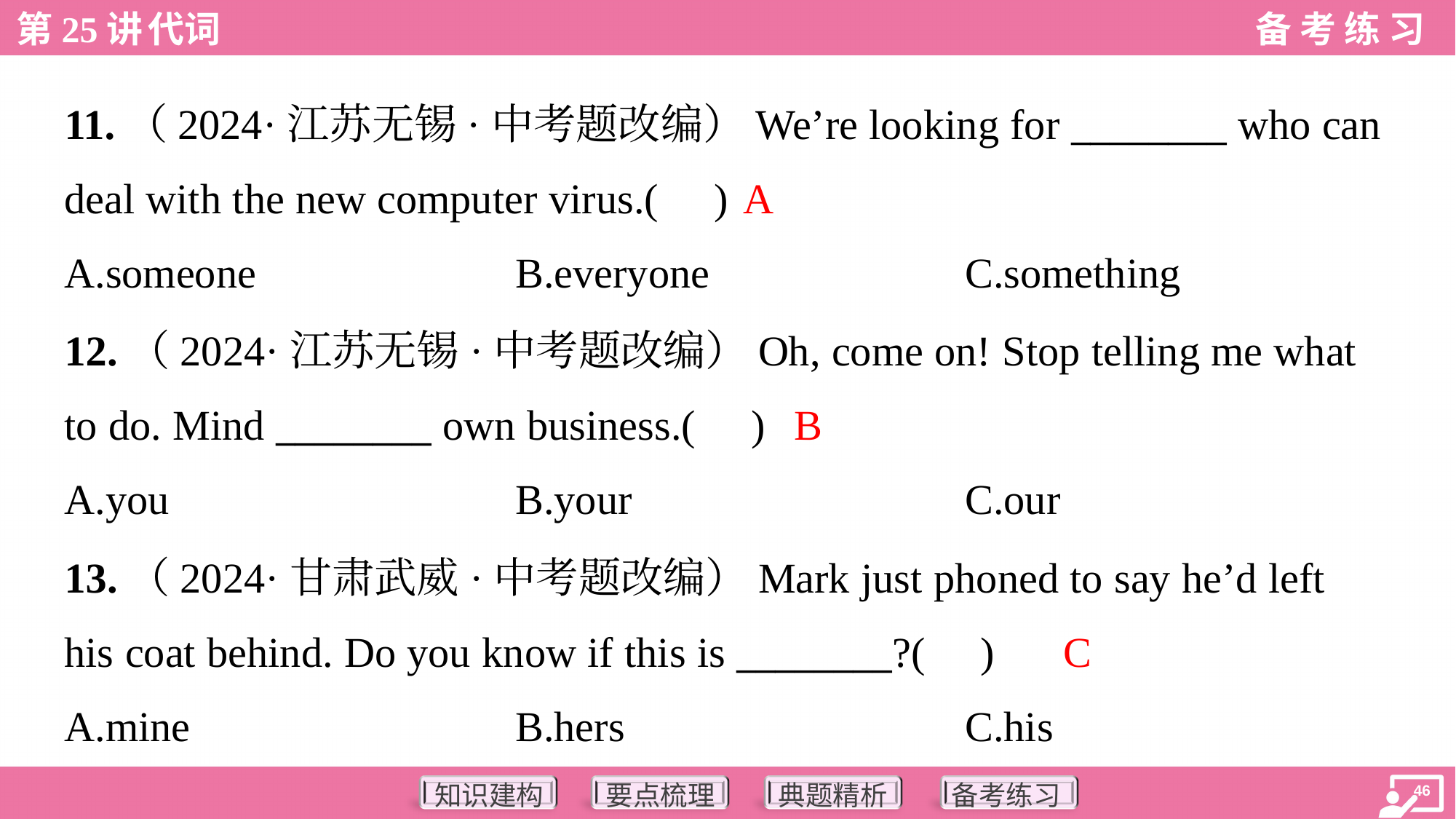

11.（2024·江苏无锡·中考题改编）We’re looking for ________ who can
deal with the new computer virus.(     )
A
A.someone	B.everyone	C.something
12.（2024·江苏无锡·中考题改编）Oh, come on! Stop telling me what
to do. Mind ________ own business.(     )
B
A.you	B.your	C.our
13.（2024·甘肃武威·中考题改编）Mark just phoned to say he’d left
his coat behind. Do you know if this is ________?(     )
C
A.mine	B.hers	C.his